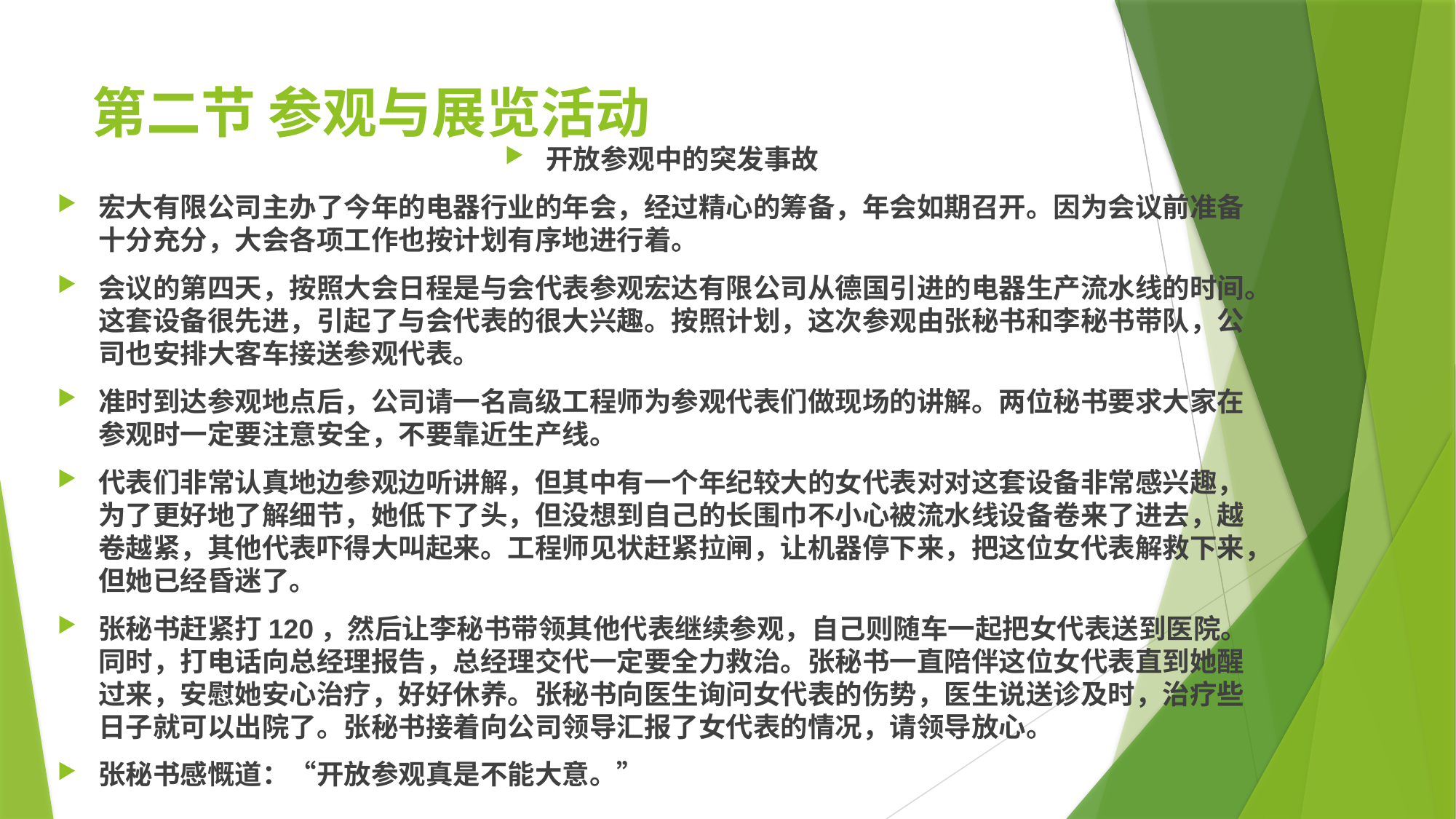

# 第二节 参观与展览活动
开放参观中的突发事故
宏大有限公司主办了今年的电器行业的年会，经过精心的筹备，年会如期召开。因为会议前准备十分充分，大会各项工作也按计划有序地进行着。
会议的第四天，按照大会日程是与会代表参观宏达有限公司从德国引进的电器生产流水线的时间。这套设备很先进，引起了与会代表的很大兴趣。按照计划，这次参观由张秘书和李秘书带队，公司也安排大客车接送参观代表。
准时到达参观地点后，公司请一名高级工程师为参观代表们做现场的讲解。两位秘书要求大家在参观时一定要注意安全，不要靠近生产线。
代表们非常认真地边参观边听讲解，但其中有一个年纪较大的女代表对对这套设备非常感兴趣，为了更好地了解细节，她低下了头，但没想到自己的长围巾不小心被流水线设备卷来了进去，越卷越紧，其他代表吓得大叫起来。工程师见状赶紧拉闸，让机器停下来，把这位女代表解救下来，但她已经昏迷了。
张秘书赶紧打120，然后让李秘书带领其他代表继续参观，自己则随车一起把女代表送到医院。同时，打电话向总经理报告，总经理交代一定要全力救治。张秘书一直陪伴这位女代表直到她醒过来，安慰她安心治疗，好好休养。张秘书向医生询问女代表的伤势，医生说送诊及时，治疗些日子就可以出院了。张秘书接着向公司领导汇报了女代表的情况，请领导放心。
张秘书感慨道：“开放参观真是不能大意。”